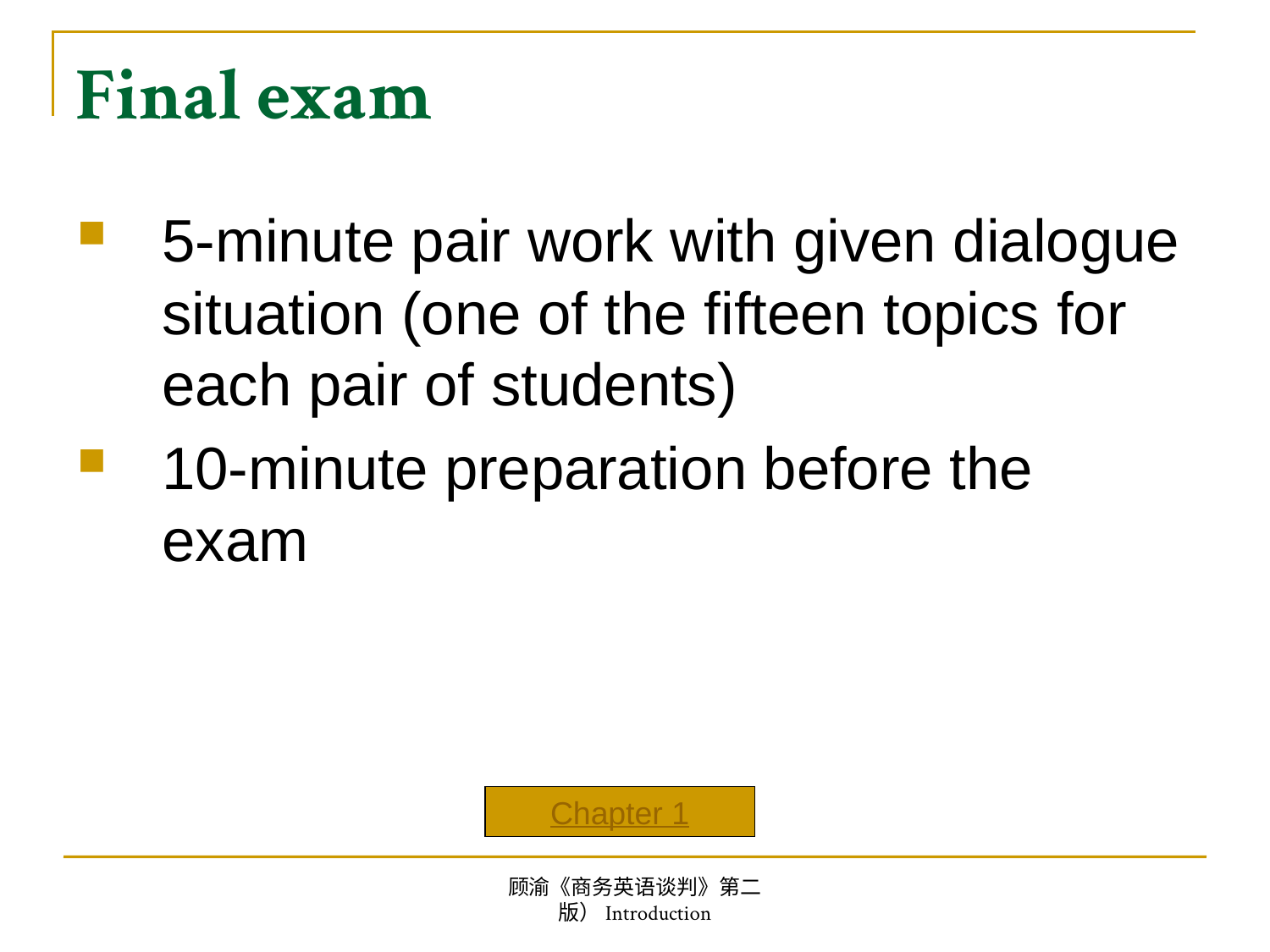

# Final exam
5-minute pair work with given dialogue situation (one of the fifteen topics for each pair of students)
10-minute preparation before the exam
Chapter 1

13
顾渝《商务英语谈判》第二版）Introduction